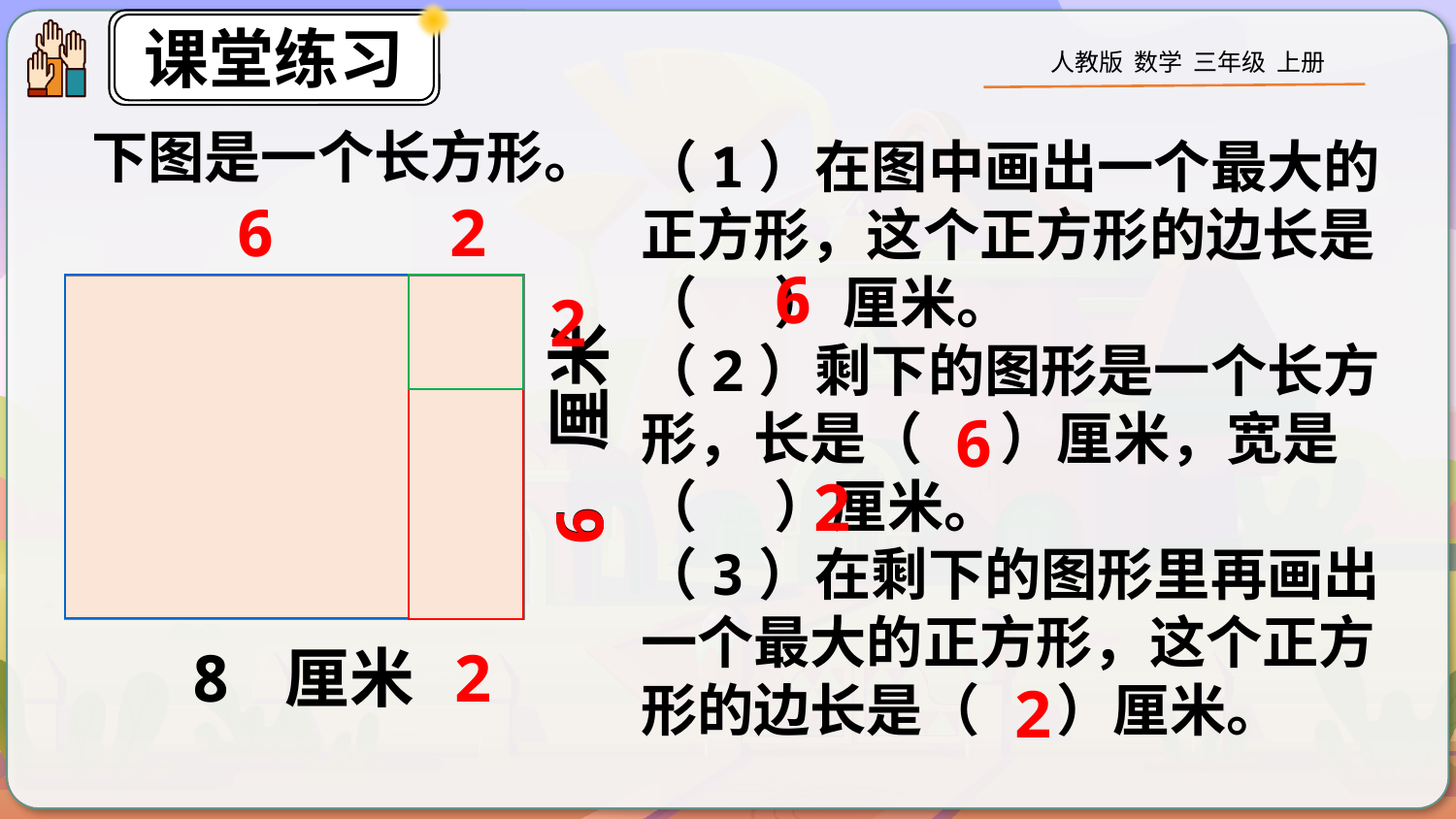

下图是一个长方形。
（1）在图中画出一个最大的正方形，这个正方形的边长是（      ） 厘米。
（2）剩下的图形是一个长方形，长是（      ）厘米，宽是（      ）厘米。
（3）在剩下的图形里再画出一个最大的正方形，这个正方形的边长是（      ）厘米。
6
2
6

2

6 厘米
8 厘米
6
2
6
2
2